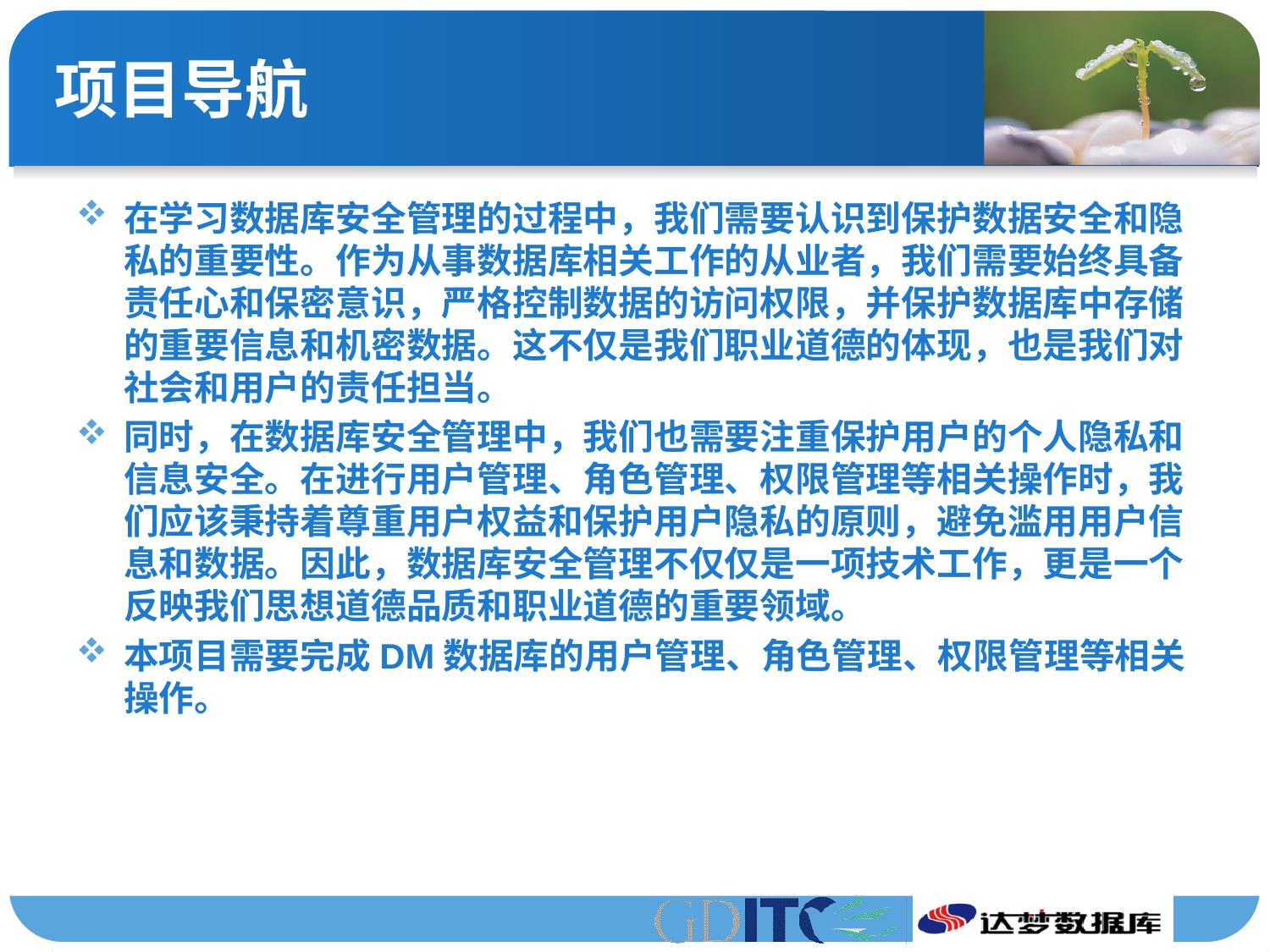

# 项目导航
在学习数据库安全管理的过程中，我们需要认识到保护数据安全和隐私的重要性。作为从事数据库相关工作的从业者，我们需要始终具备责任心和保密意识，严格控制数据的访问权限，并保护数据库中存储的重要信息和机密数据。这不仅是我们职业道德的体现，也是我们对社会和用户的责任担当。
同时，在数据库安全管理中，我们也需要注重保护用户的个人隐私和信息安全。在进行用户管理、角色管理、权限管理等相关操作时，我们应该秉持着尊重用户权益和保护用户隐私的原则，避免滥用用户信息和数据。因此，数据库安全管理不仅仅是一项技术工作，更是一个反映我们思想道德品质和职业道德的重要领域。
本项目需要完成DM数据库的用户管理、角色管理、权限管理等相关操作。